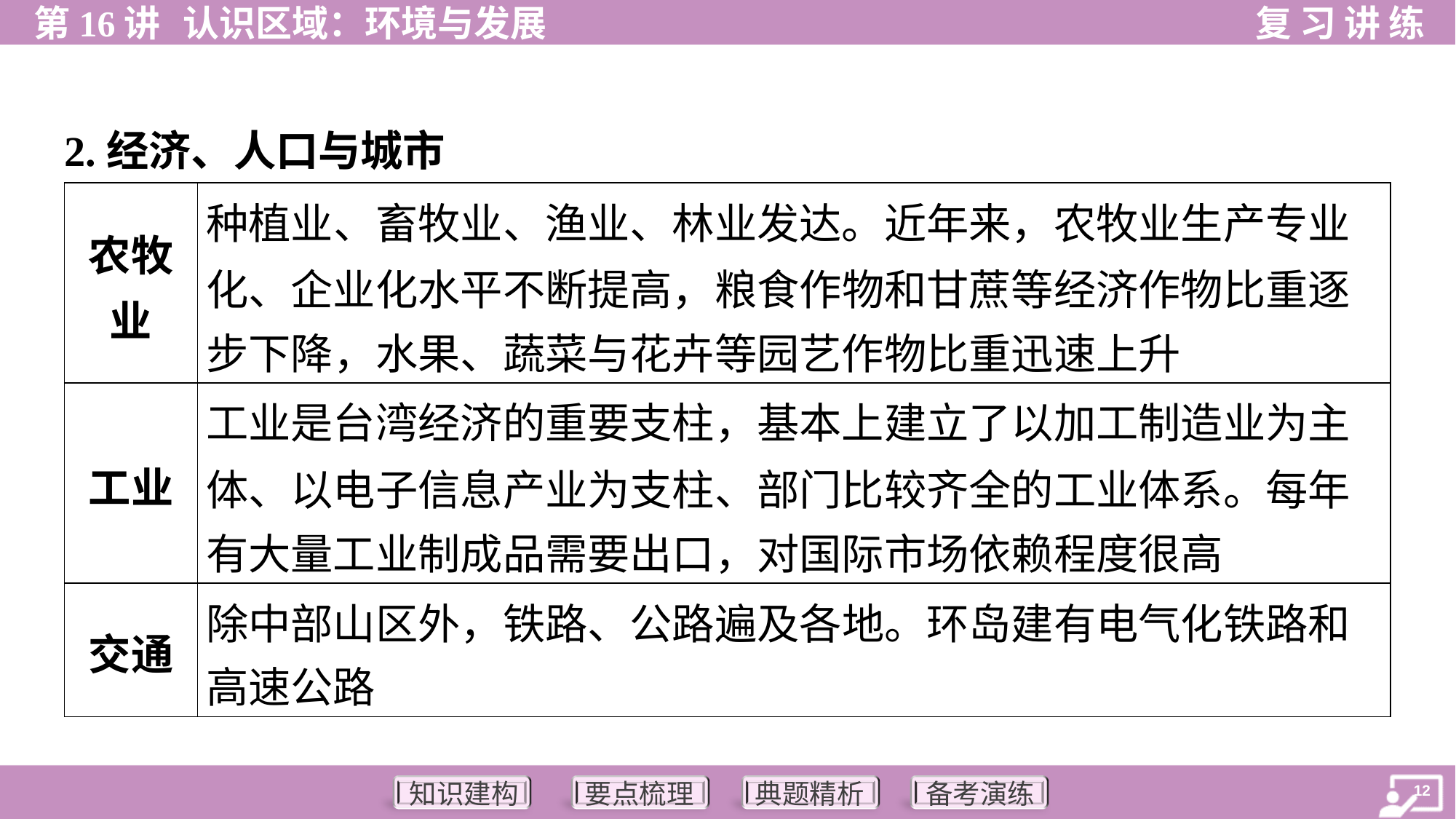

2.经济、人口与城市
| 农牧 业 | 种植业、畜牧业、渔业、林业发达。近年来，农牧业生产专业 化、企业化水平不断提高，粮食作物和甘蔗等经济作物比重逐 步下降，水果、蔬菜与花卉等园艺作物比重迅速上升 |
| --- | --- |
| 工业 | 工业是台湾经济的重要支柱，基本上建立了以加工制造业为主 体、以电子信息产业为支柱、部门比较齐全的工业体系。每年 有大量工业制成品需要出口，对国际市场依赖程度很高 |
| 交通 | 除中部山区外，铁路、公路遍及各地。环岛建有电气化铁路和 高速公路 |